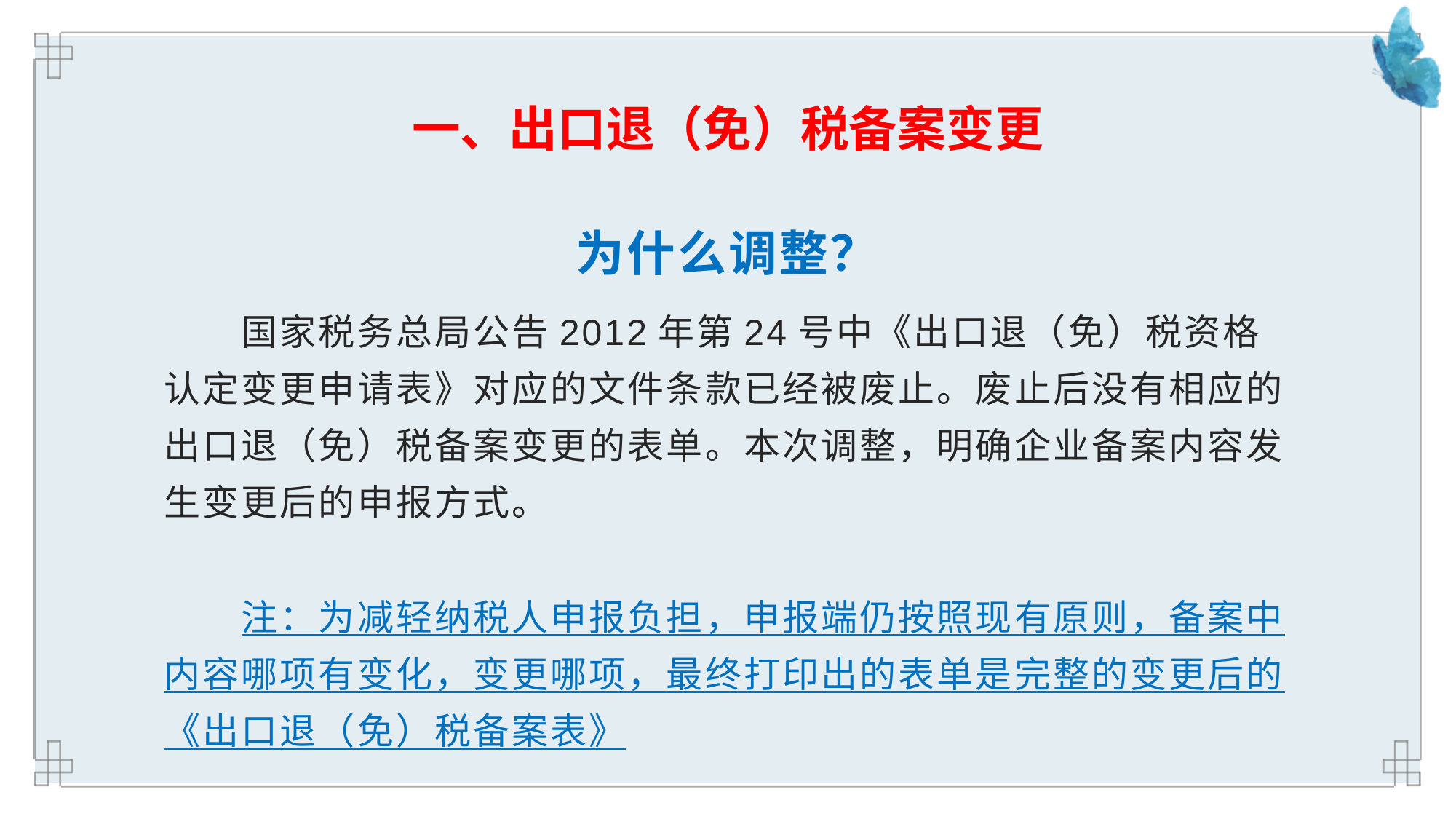

# 一、出口退（免）税备案变更
为什么调整？
国家税务总局公告2012年第24号中《出口退（免）税资格认定变更申请表》对应的文件条款已经被废止。废止后没有相应的出口退（免）税备案变更的表单。本次调整，明确企业备案内容发生变更后的申报方式。

注：为减轻纳税人申报负担，申报端仍按照现有原则，备案中内容哪项有变化，变更哪项，最终打印出的表单是完整的变更后的《出口退（免）税备案表》